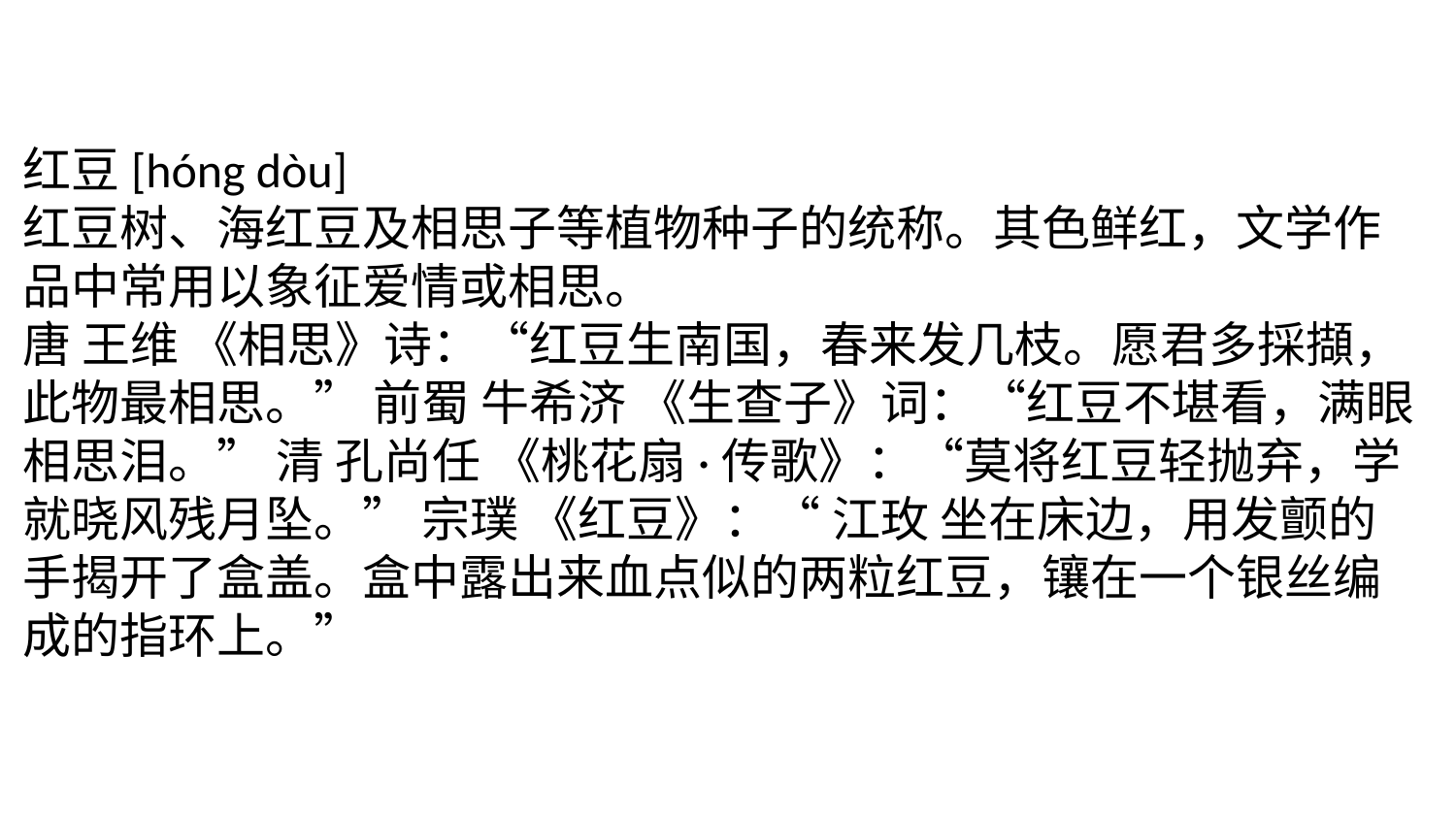

红豆[hóng dòu]
红豆树、海红豆及相思子等植物种子的统称。其色鲜红，文学作品中常用以象征爱情或相思。
唐 王维 《相思》诗：“红豆生南国，春来发几枝。愿君多採擷，此物最相思。” 前蜀 牛希济 《生查子》词：“红豆不堪看，满眼相思泪。” 清 孔尚任 《桃花扇·传歌》：“莫将红豆轻抛弃，学就晓风残月坠。” 宗璞 《红豆》：“ 江玫 坐在床边，用发颤的手揭开了盒盖。盒中露出来血点似的两粒红豆，镶在一个银丝编成的指环上。”